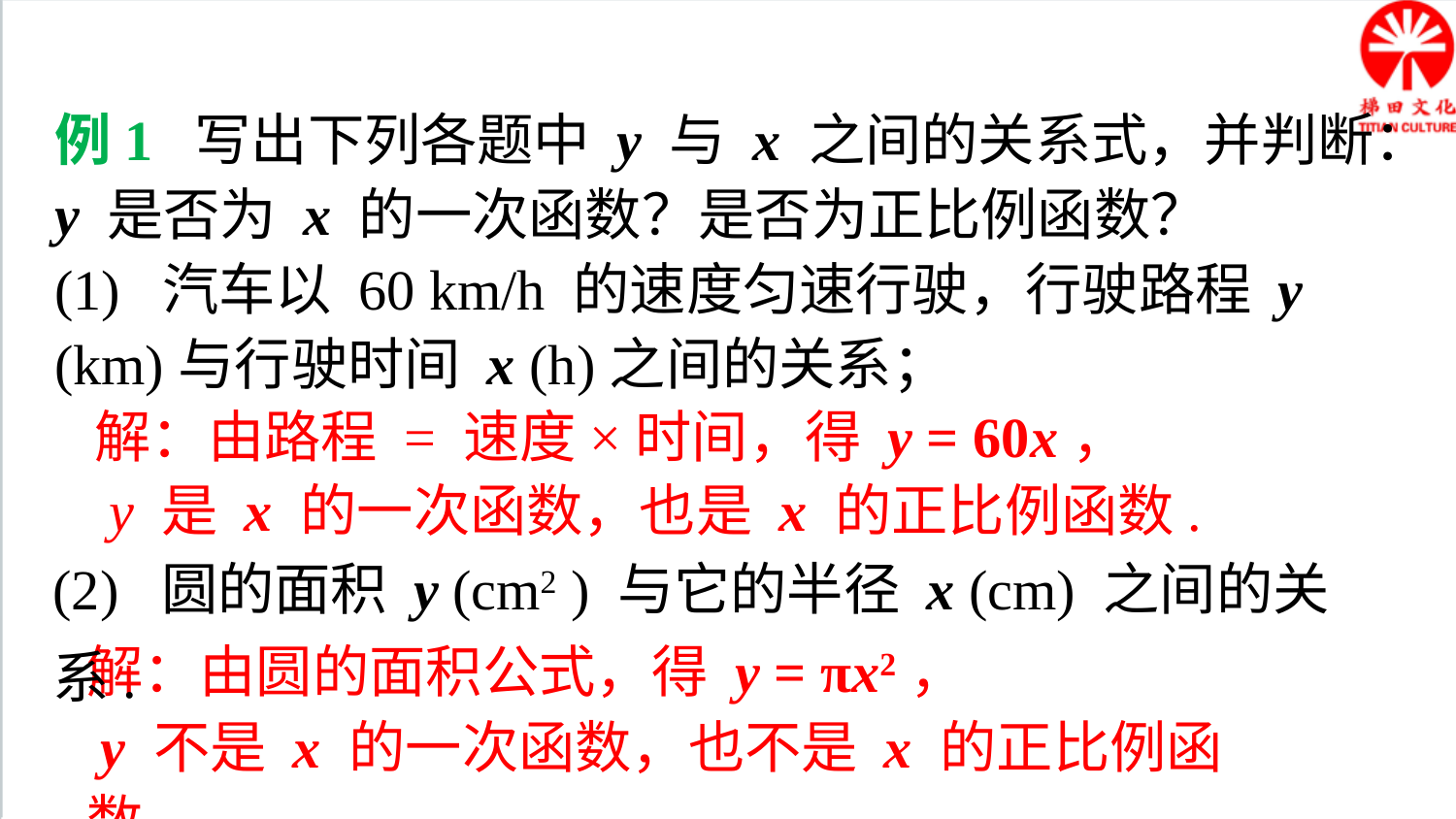

典例精析
例1  写出下列各题中 y 与 x 之间的关系式，并判断：
y 是否为 x 的一次函数？是否为正比例函数？
(1)  汽车以 60 km/h 的速度匀速行驶，行驶路程 y (km)与行驶时间 x (h)之间的关系；
解：由路程 = 速度×时间，得 y = 60x，
 y 是 x 的一次函数，也是 x 的正比例函数.
(2)  圆的面积 y (cm2 ) 与它的半径 x (cm) 之间的关系.
解：由圆的面积公式，得 y = πx2，
 y 不是 x 的一次函数，也不是 x 的正比例函数.